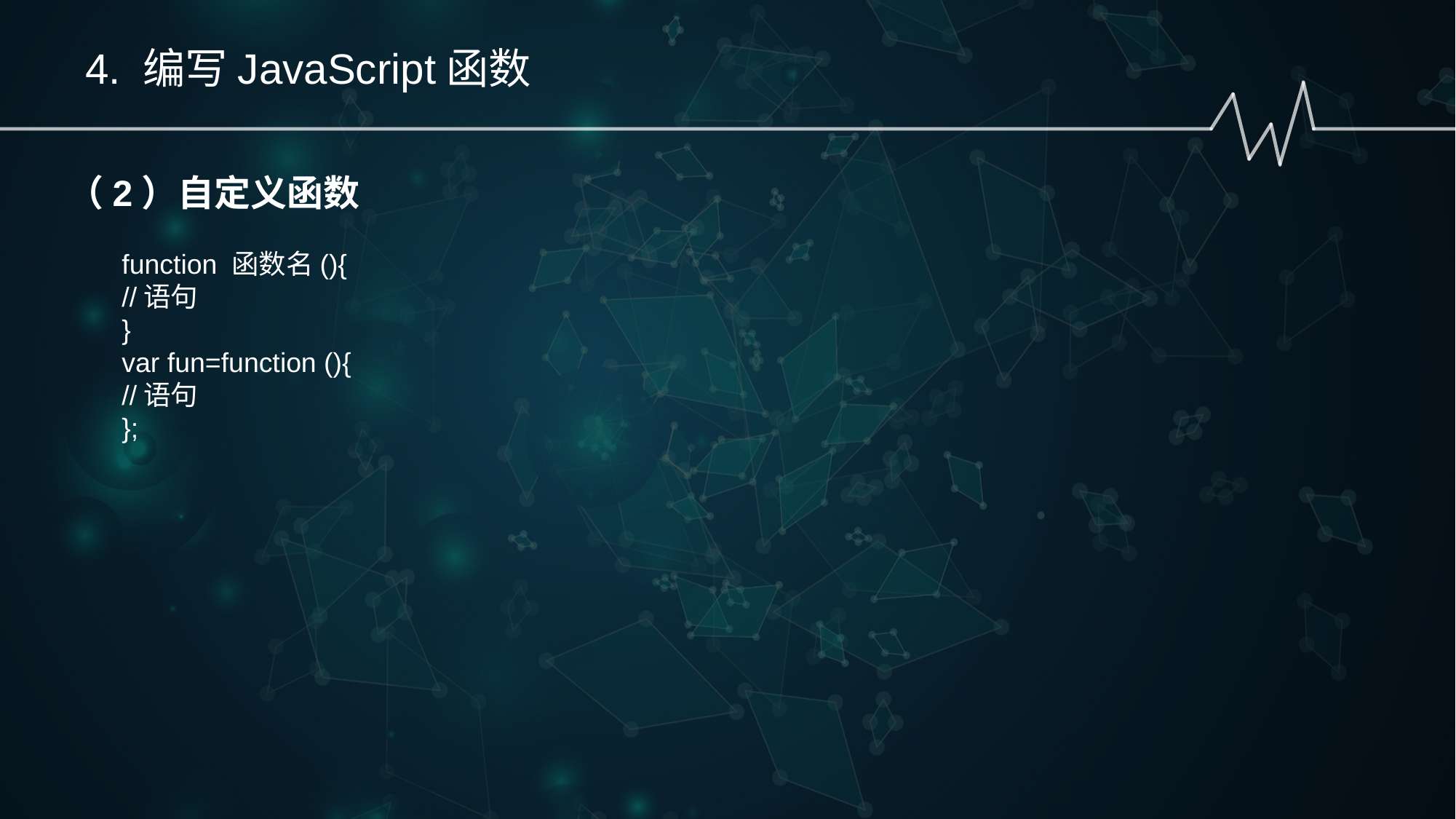

4. 编写JavaScript函数
（2）自定义函数

function 函数名(){
//语句
}
var fun=function (){
//语句
};